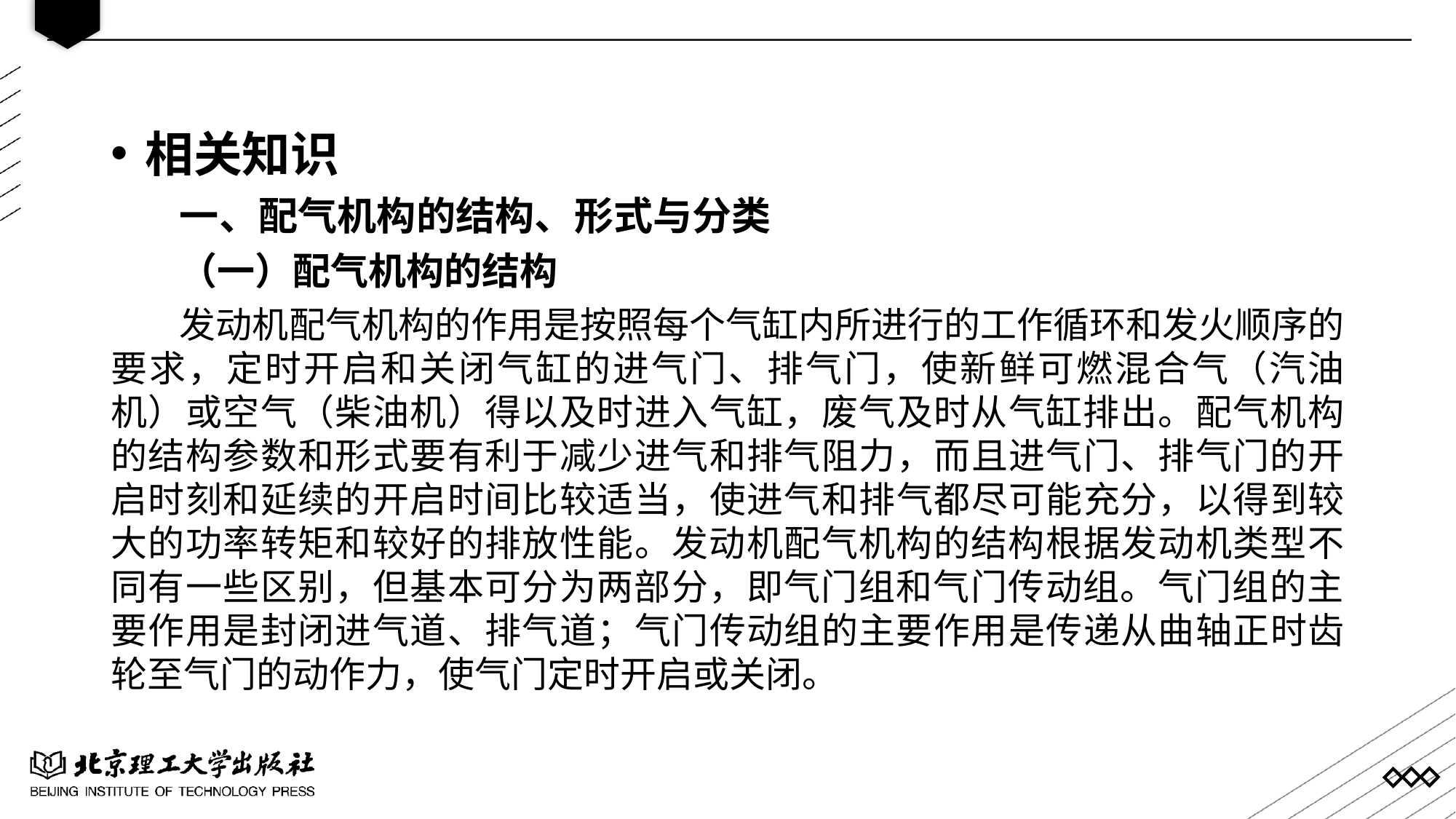

相关知识
一、配气机构的结构、形式与分类
（一）配气机构的结构
发动机配气机构的作用是按照每个气缸内所进行的工作循环和发火顺序的要求，定时开启和关闭气缸的进气门、排气门，使新鲜可燃混合气（汽油机）或空气（柴油机）得以及时进入气缸，废气及时从气缸排出。配气机构的结构参数和形式要有利于减少进气和排气阻力，而且进气门、排气门的开启时刻和延续的开启时间比较适当，使进气和排气都尽可能充分，以得到较大的功率转矩和较好的排放性能。发动机配气机构的结构根据发动机类型不同有一些区别，但基本可分为两部分，即气门组和气门传动组。气门组的主要作用是封闭进气道、排气道；气门传动组的主要作用是传递从曲轴正时齿轮至气门的动作力，使气门定时开启或关闭。